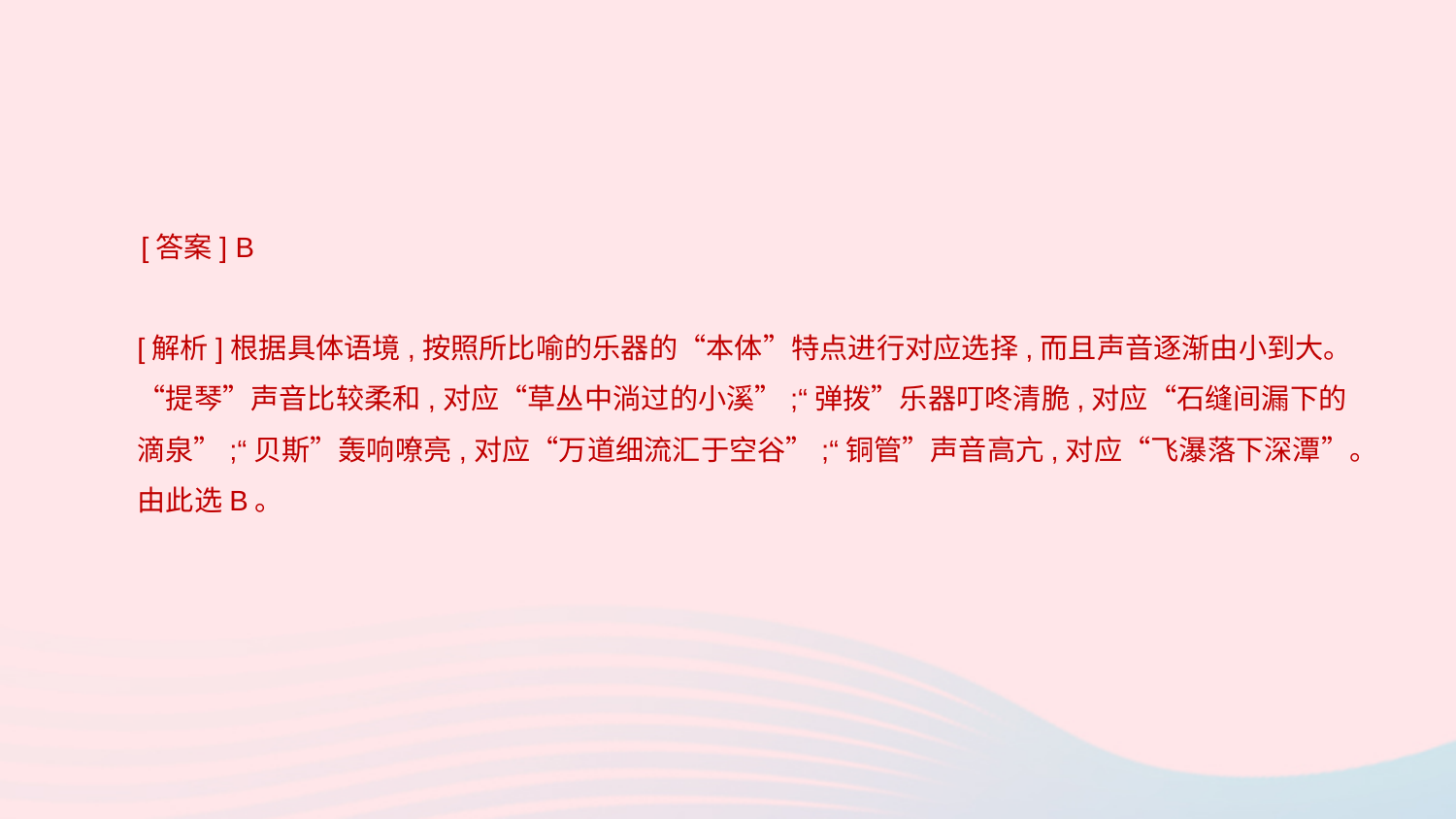

[答案] B
[解析]根据具体语境,按照所比喻的乐器的“本体”特点进行对应选择,而且声音逐渐由小到大。“提琴”声音比较柔和,对应“草丛中淌过的小溪”;“弹拨”乐器叮咚清脆,对应“石缝间漏下的滴泉”;“贝斯”轰响嘹亮,对应“万道细流汇于空谷”;“铜管”声音高亢,对应“飞瀑落下深潭”。由此选B。